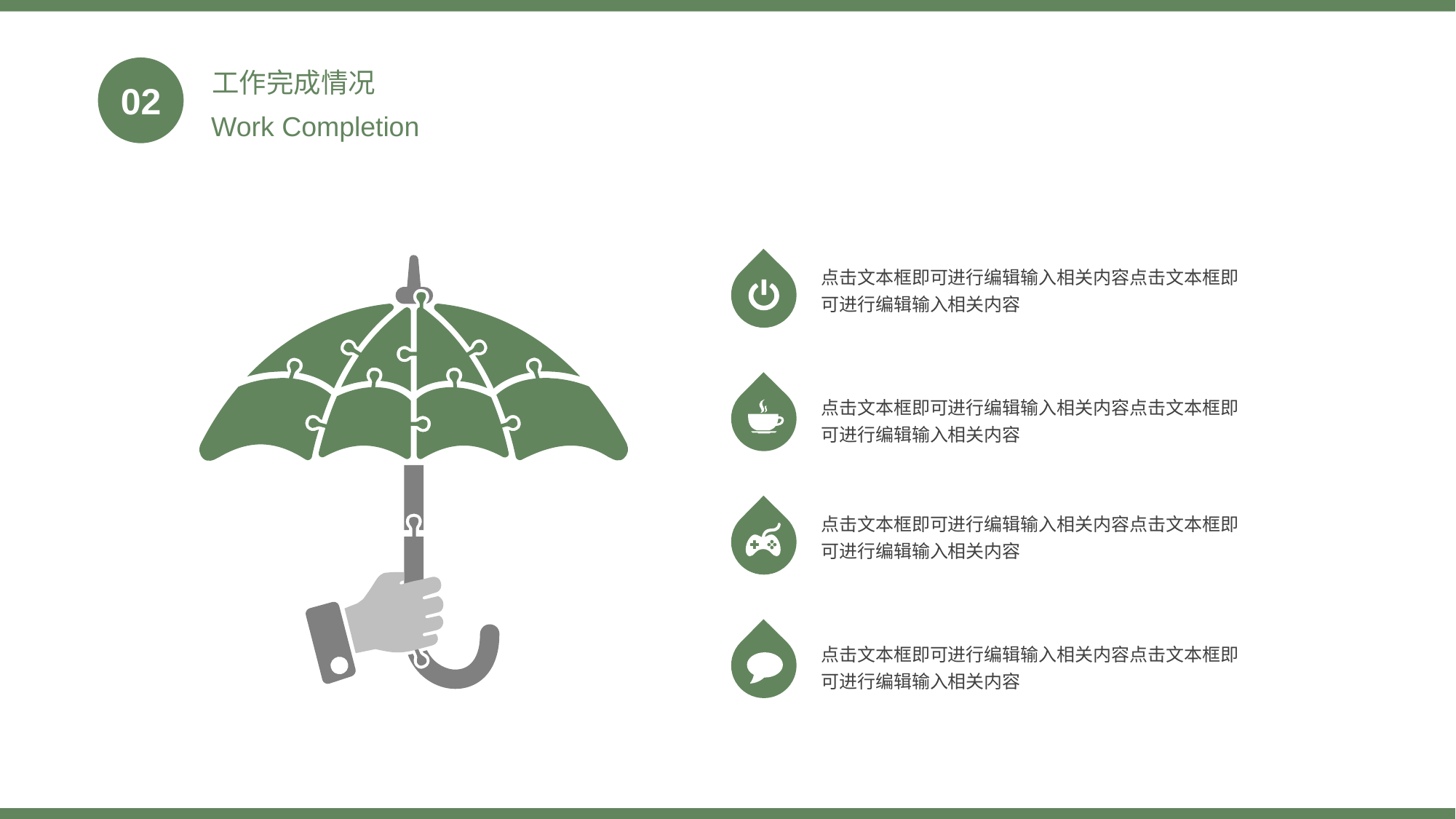

工作完成情况

02
Work Completion

点击文本框即可进行编辑输入相关内容点击文本框即可进行编辑输入相关内容

点击文本框即可进行编辑输入相关内容点击文本框即可进行编辑输入相关内容

点击文本框即可进行编辑输入相关内容点击文本框即可进行编辑输入相关内容

点击文本框即可进行编辑输入相关内容点击文本框即可进行编辑输入相关内容